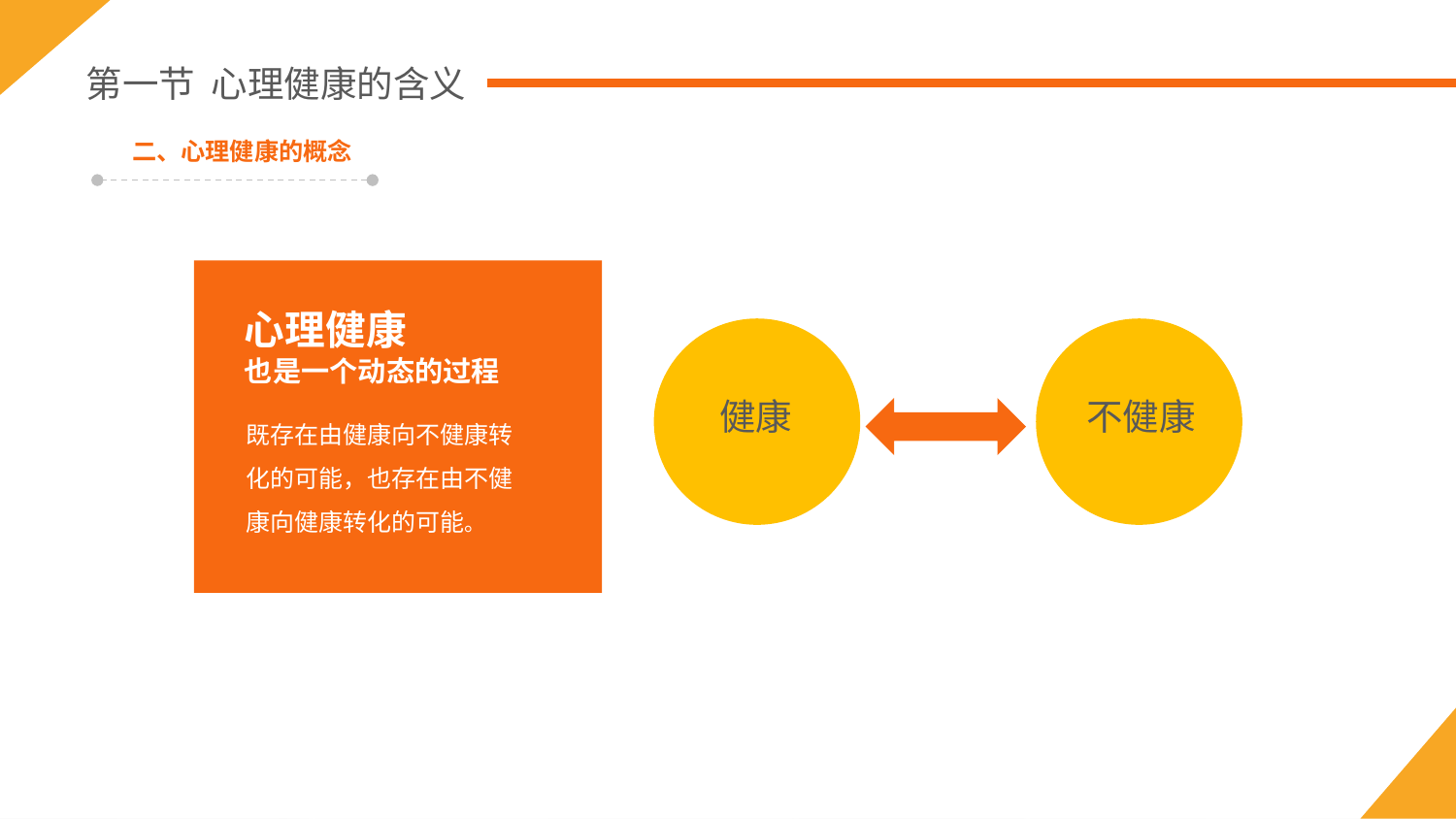

第一节  心理健康的含义
二、心理健康的概念

心理健康
也是一个动态的过程

健康
不健康
既存在由健康向不健康转化的可能，也存在由不健康向健康转化的可能。